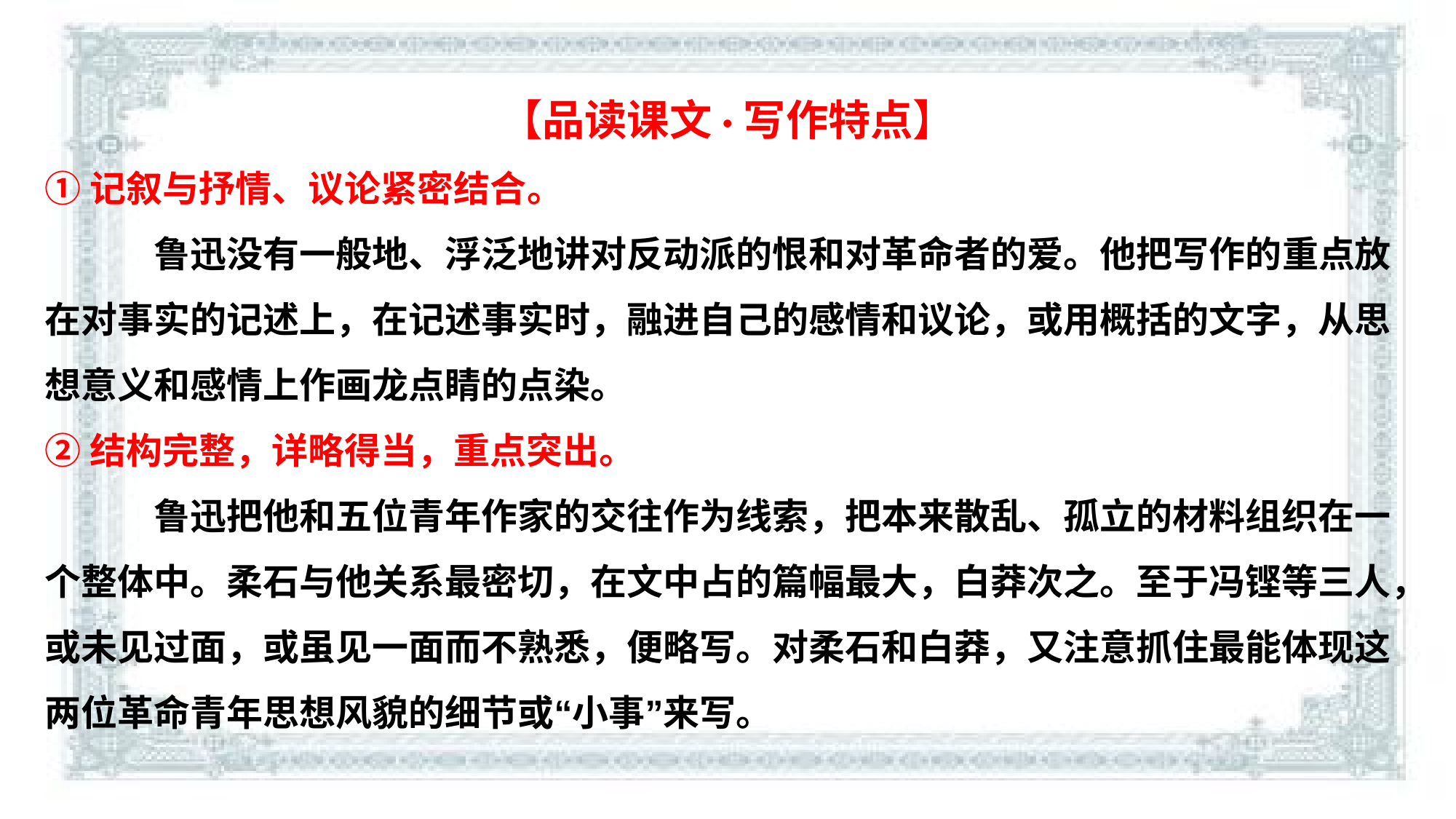

【品读课文·写作特点】
①记叙与抒情、议论紧密结合。
	鲁迅没有一般地、浮泛地讲对反动派的恨和对革命者的爱。他把写作的重点放在对事实的记述上，在记述事实时，融进自己的感情和议论，或用概括的文字，从思想意义和感情上作画龙点睛的点染。
②结构完整，详略得当，重点突出。
	鲁迅把他和五位青年作家的交往作为线索，把本来散乱、孤立的材料组织在一个整体中。柔石与他关系最密切，在文中占的篇幅最大，白莽次之。至于冯铿等三人，或未见过面，或虽见一面而不熟悉，便略写。对柔石和白莽，又注意抓住最能体现这两位革命青年思想风貌的细节或“小事”来写。